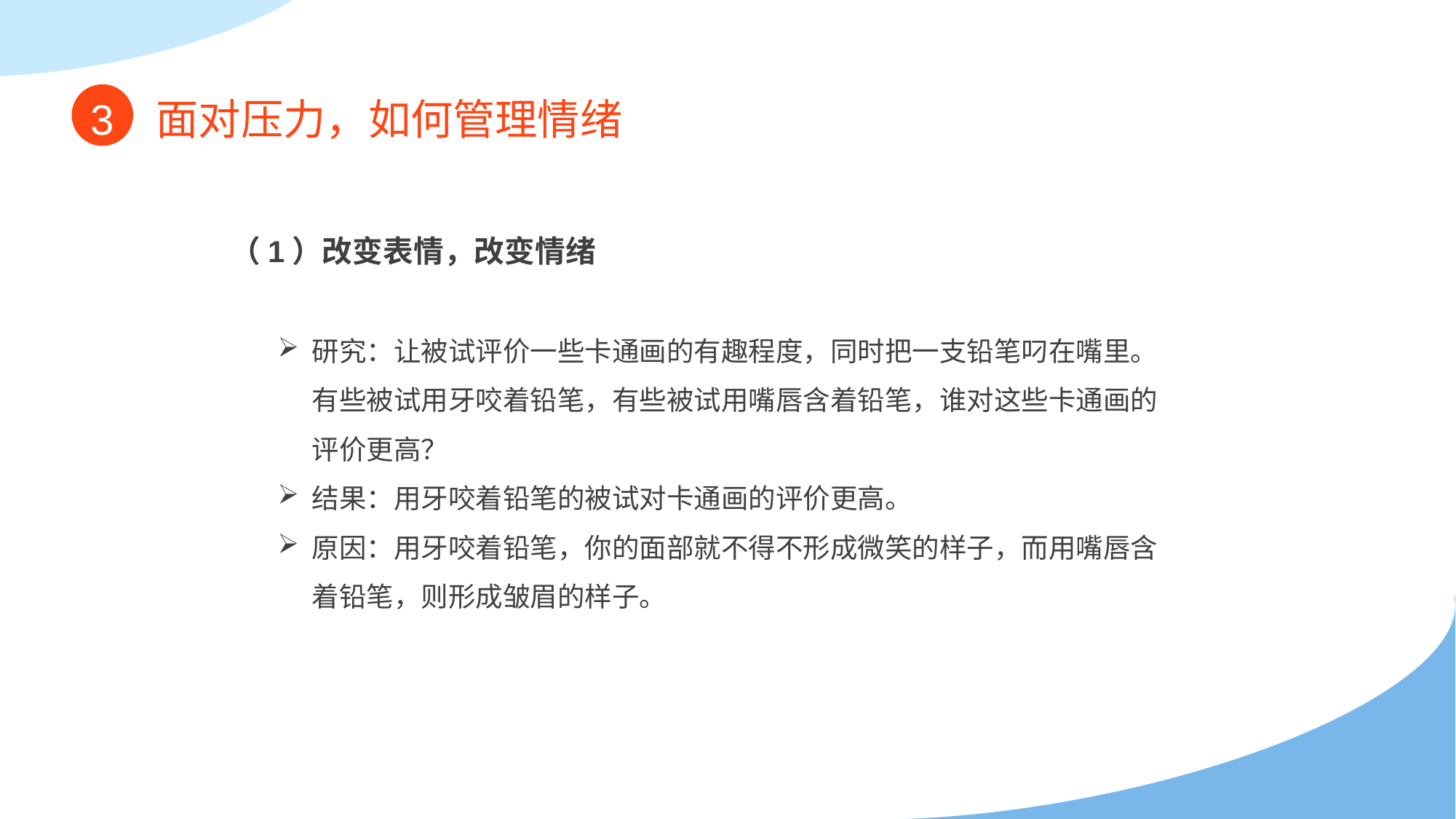

3
面对压力，如何管理情绪
（1）改变表情，改变情绪
研究：让被试评价一些卡通画的有趣程度，同时把一支铅笔叼在嘴里。有些被试用牙咬着铅笔，有些被试用嘴唇含着铅笔，谁对这些卡通画的评价更高？
结果：用牙咬着铅笔的被试对卡通画的评价更高。
原因：用牙咬着铅笔，你的面部就不得不形成微笑的样子，而用嘴唇含着铅笔，则形成皱眉的样子。